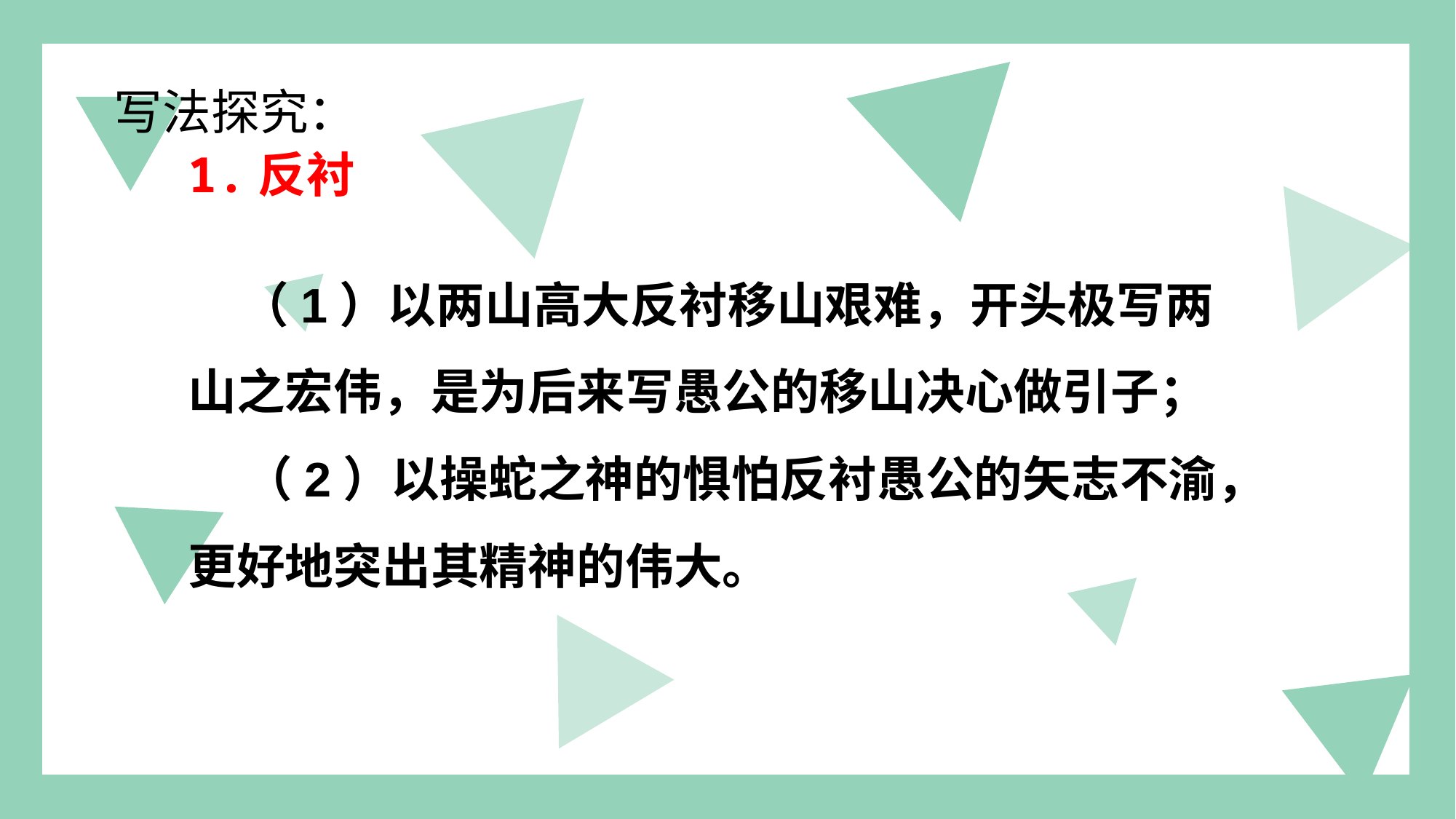

写法探究：
1.反衬

    （1）以两山高大反衬移山艰难，开头极写两山之宏伟，是为后来写愚公的移山决心做引子；
    （2）以操蛇之神的惧怕反衬愚公的矢志不渝，更好地突出其精神的伟大。